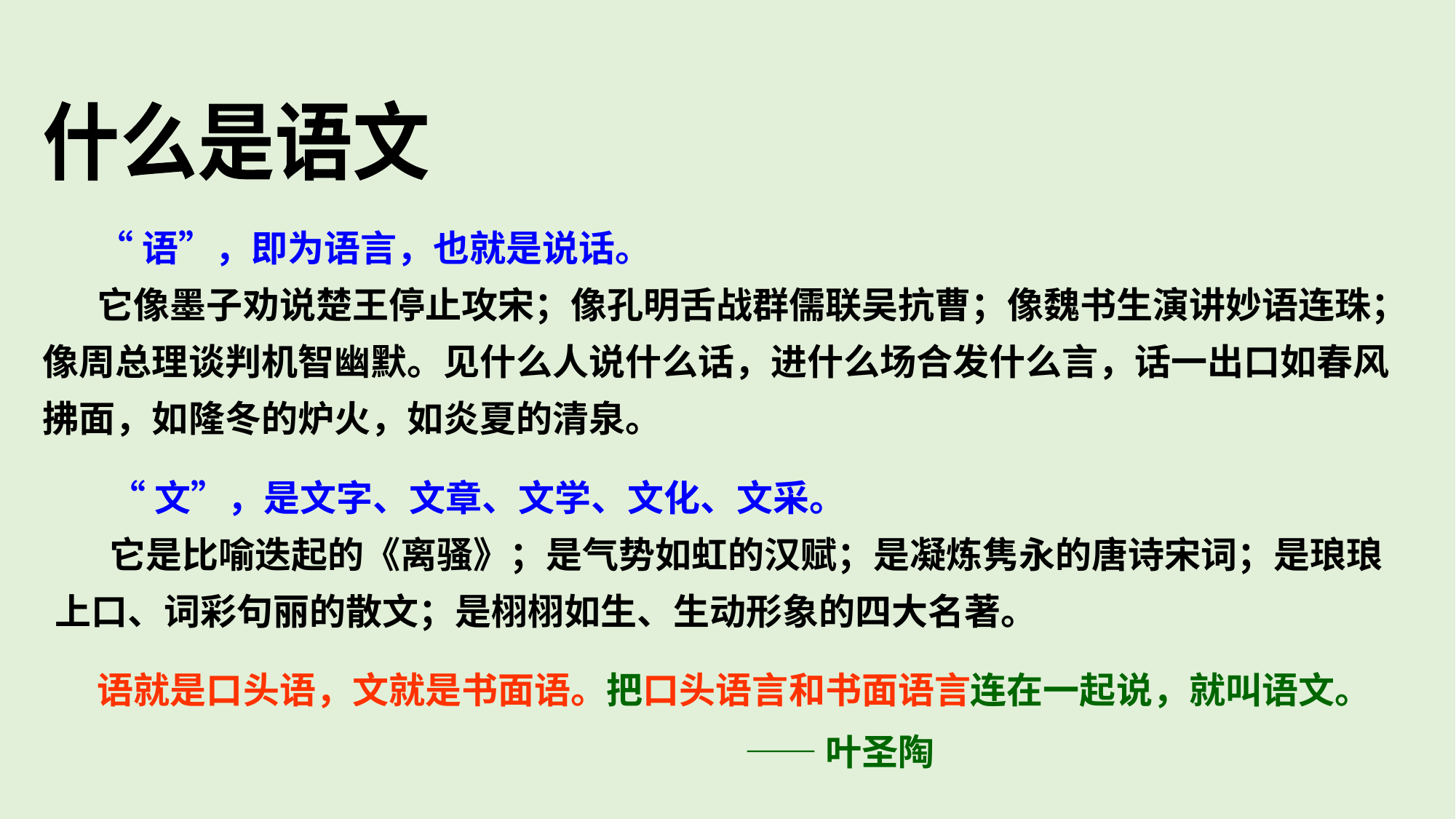

什么是语文
“语”，即为语言，也就是说话。
它像墨子劝说楚王停止攻宋；像孔明舌战群儒联吴抗曹；像魏书生演讲妙语连珠；像周总理谈判机智幽默。见什么人说什么话，进什么场合发什么言，话一出口如春风拂面，如隆冬的炉火，如炎夏的清泉。
“文”，是文字、文章、文学、文化、文采。
它是比喻迭起的《离骚》；是气势如虹的汉赋；是凝炼隽永的唐诗宋词；是琅琅上口、词彩句丽的散文；是栩栩如生、生动形象的四大名著。
语就是口头语，文就是书面语。把口头语言和书面语言连在一起说，就叫语文。
                                                                               ——叶圣陶